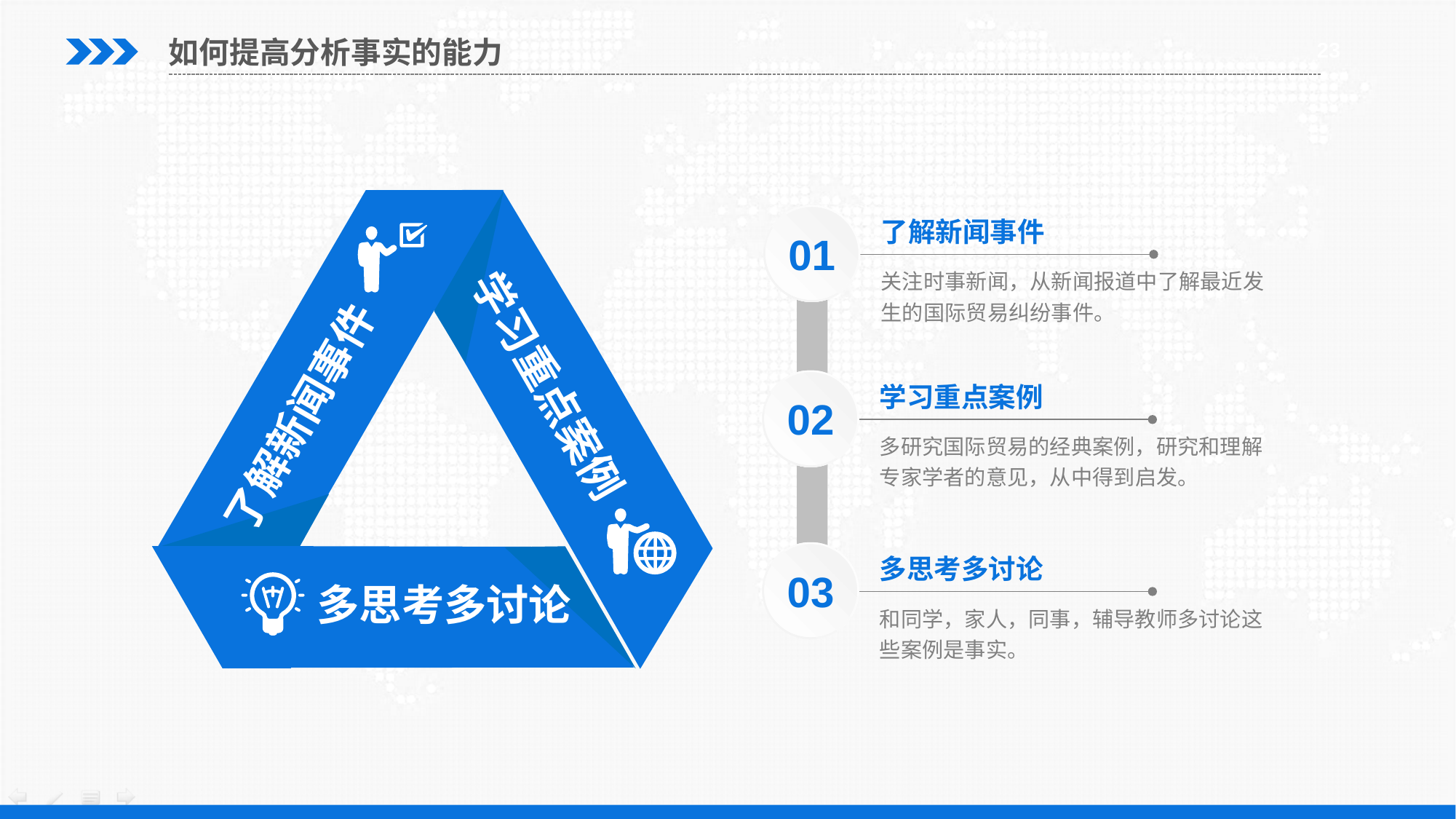

如何提高分析事实的能力
23

了解新闻事件

01

关注时事新闻，从新闻报道中了解最近发生的国际贸易纠纷事件。
学习重点案例

学习重点案例
了解新闻事件
02
多研究国际贸易的经典案例，研究和理解专家学者的意见，从中得到启发。

多思考多讨论
03

多思考多讨论
和同学，家人，同事，辅导教师多讨论这些案例是事实。